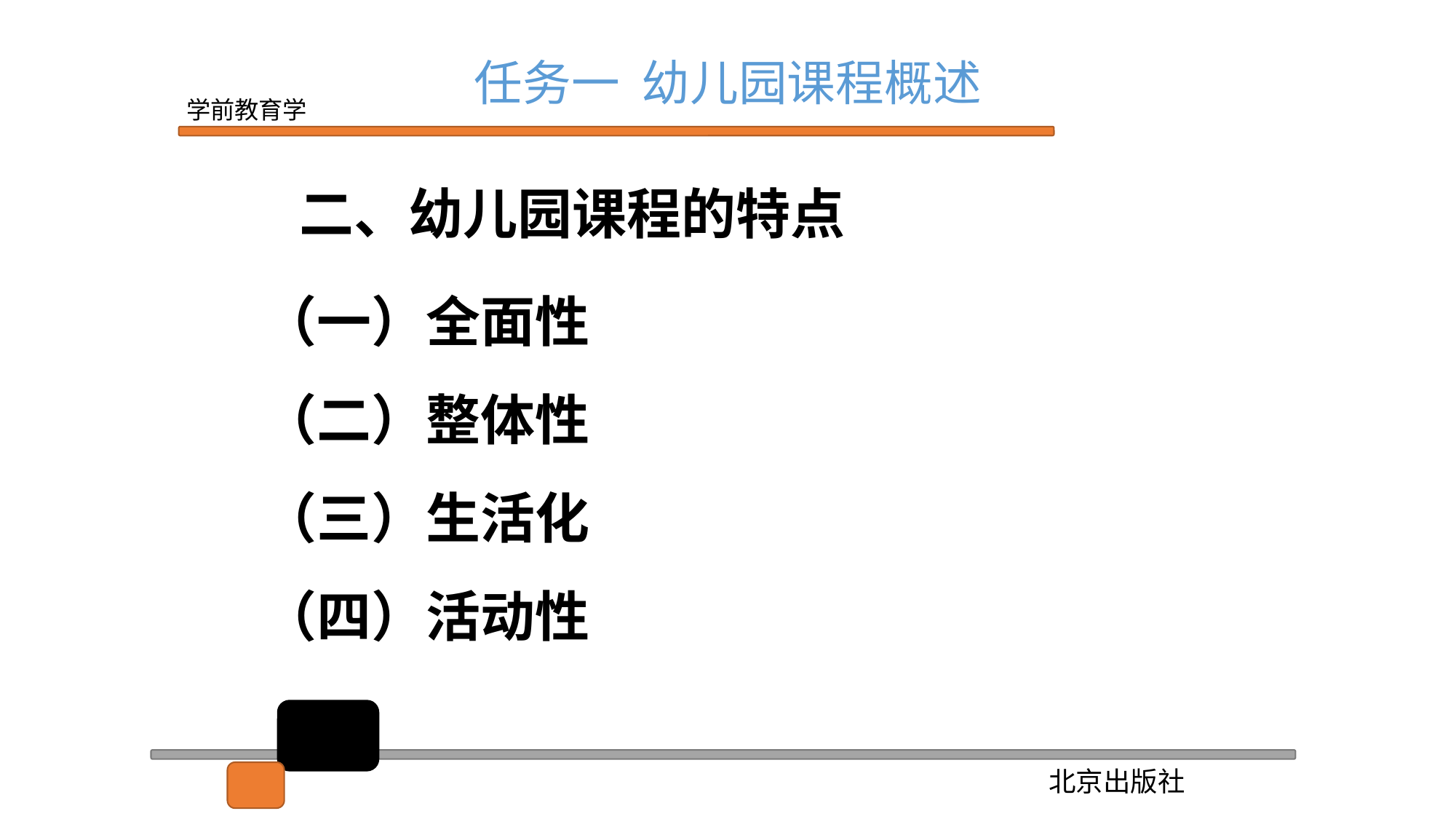

任务一  幼儿园课程概述
      二、幼儿园课程的特点
   （一）全面性
   （二）整体性
   （三）生活化
   （四）活动性